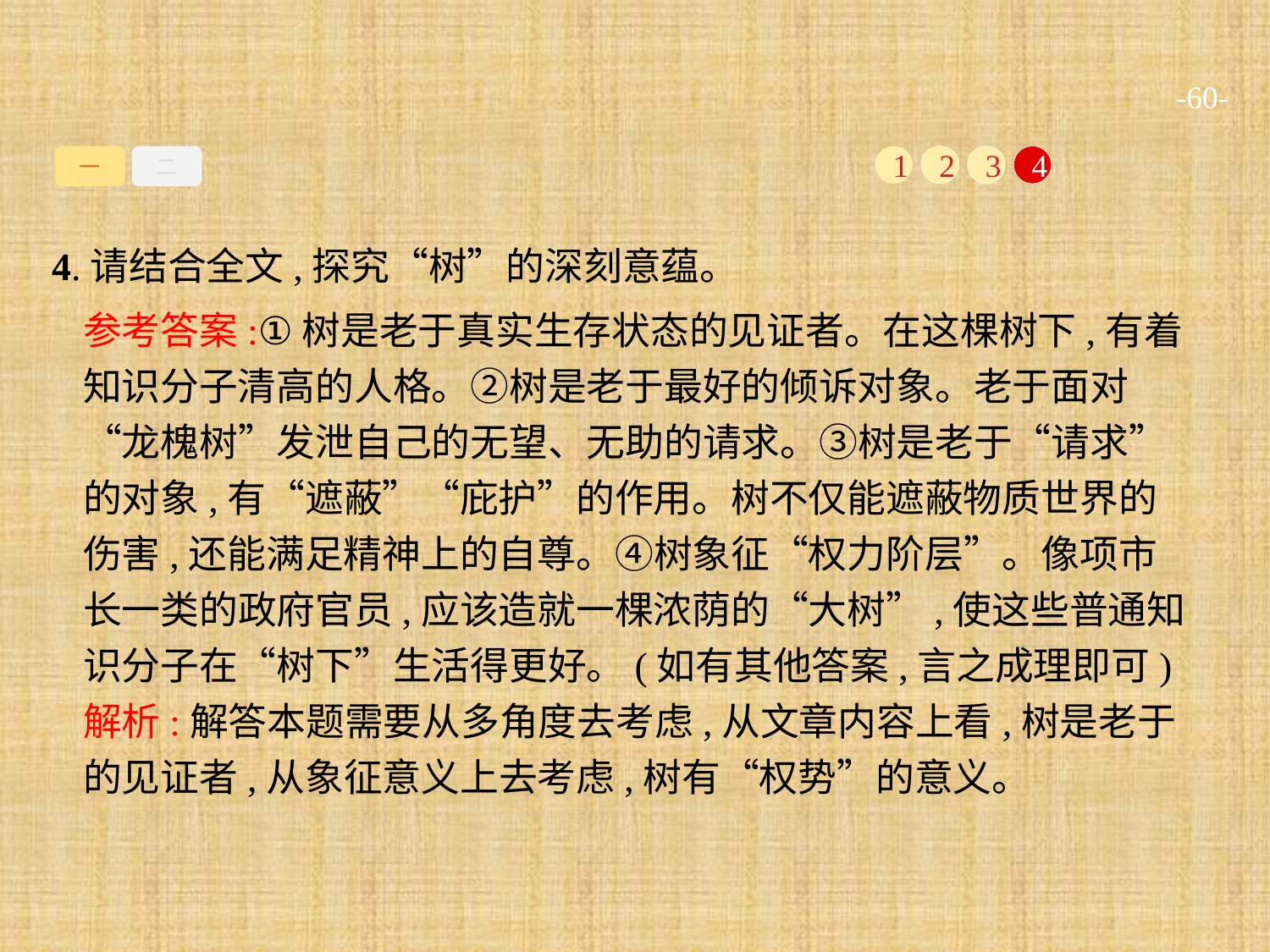

-60-
一
二
1
2
3
4
4.请结合全文,探究“树”的深刻意蕴。
参考答案:①树是老于真实生存状态的见证者。在这棵树下,有着知识分子清高的人格。②树是老于最好的倾诉对象。老于面对“龙槐树”发泄自己的无望、无助的请求。③树是老于“请求”的对象,有“遮蔽”“庇护”的作用。树不仅能遮蔽物质世界的伤害,还能满足精神上的自尊。④树象征“权力阶层”。像项市长一类的政府官员,应该造就一棵浓荫的“大树”,使这些普通知识分子在“树下”生活得更好。(如有其他答案,言之成理即可)
解析:解答本题需要从多角度去考虑,从文章内容上看,树是老于的见证者,从象征意义上去考虑,树有“权势”的意义。